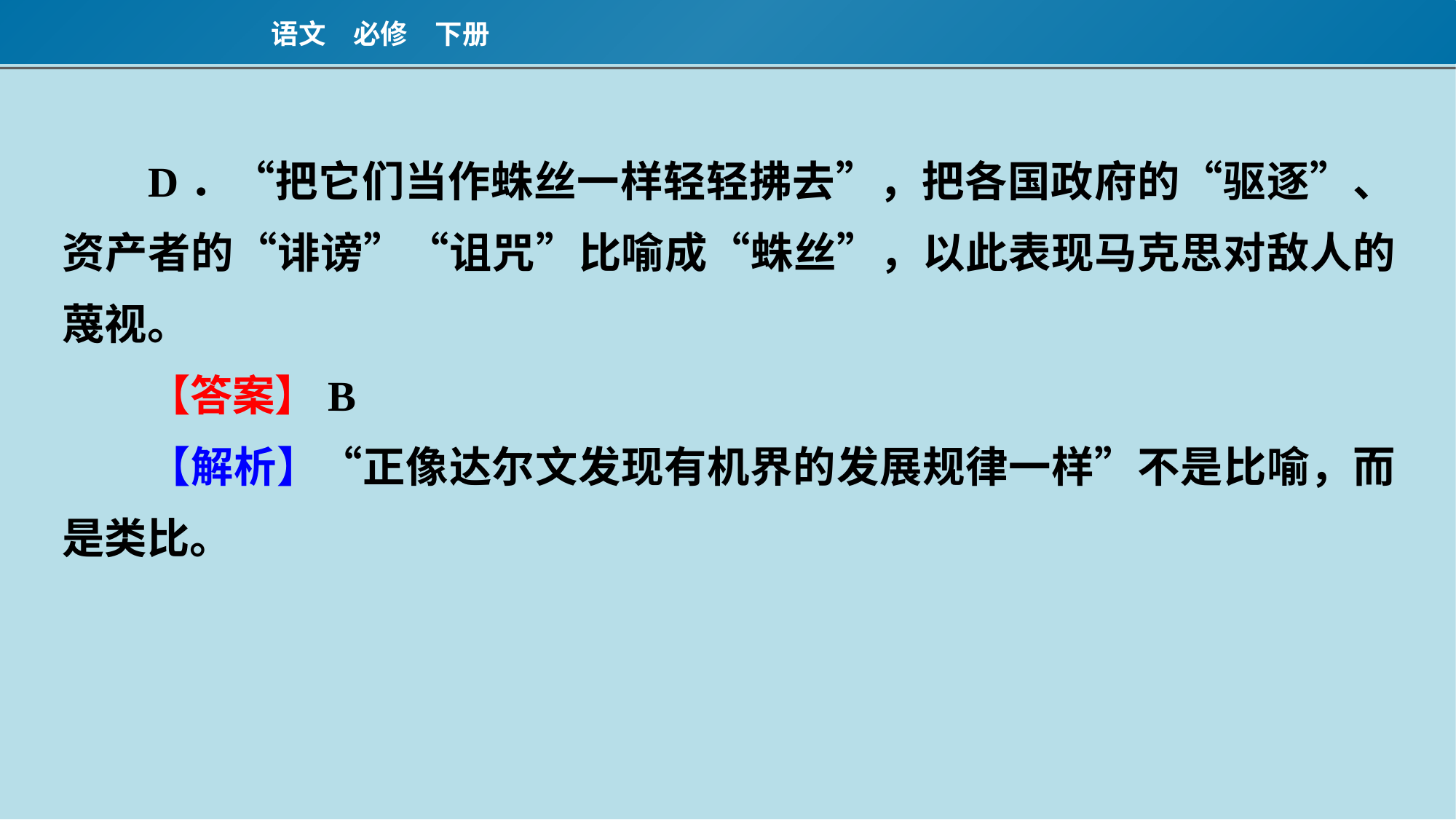

D．“把它们当作蛛丝一样轻轻拂去”，把各国政府的“驱逐”、资产者的“诽谤”“诅咒”比喻成“蛛丝”，以此表现马克思对敌人的蔑视。
【答案】B
【解析】“正像达尔文发现有机界的发展规律一样”不是比喻，而是类比。